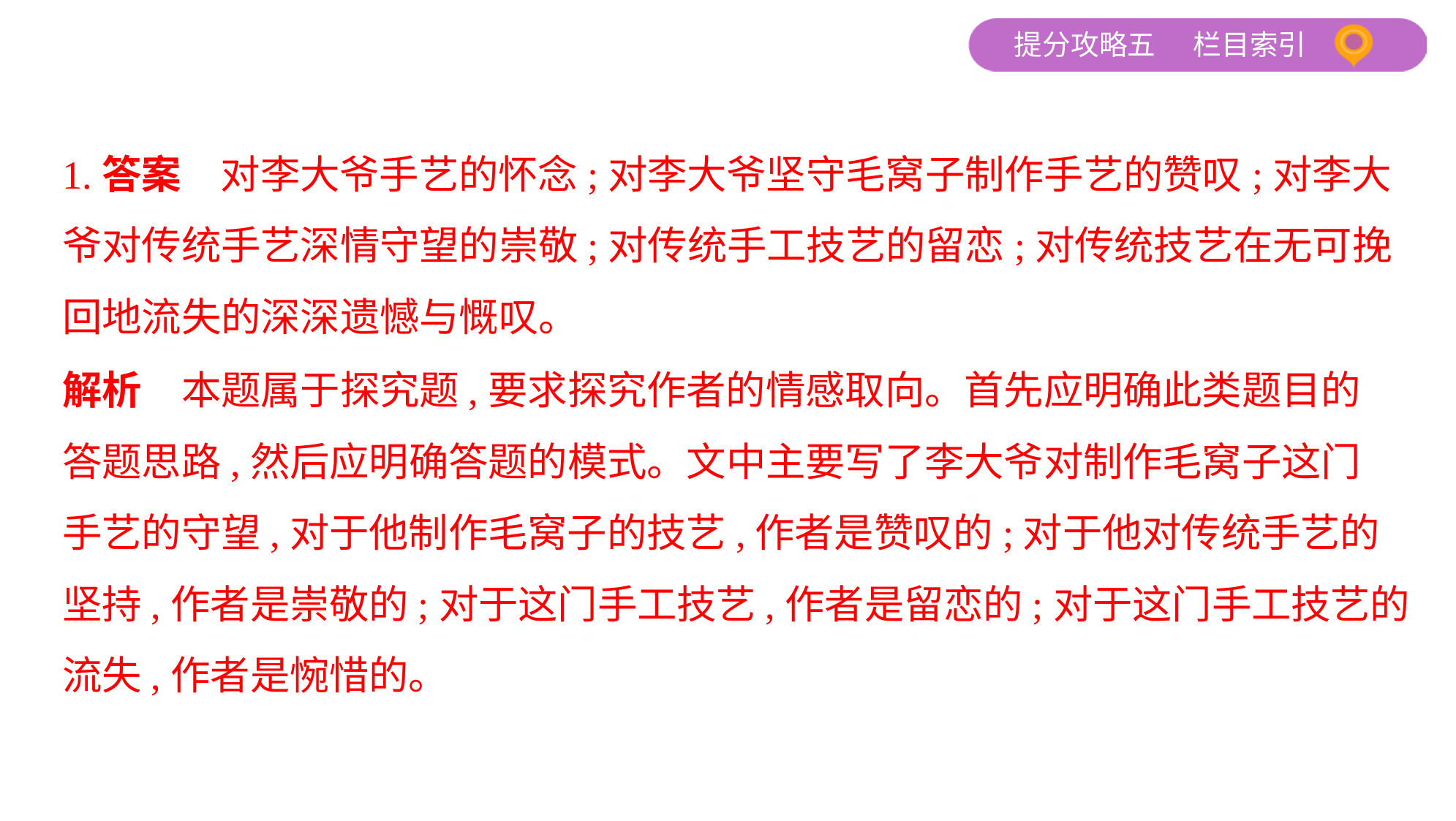

1.答案　对李大爷手艺的怀念;对李大爷坚守毛窝子制作手艺的赞叹;对李大
爷对传统手艺深情守望的崇敬;对传统手工技艺的留恋;对传统技艺在无可挽
回地流失的深深遗憾与慨叹。
解析　本题属于探究题,要求探究作者的情感取向。首先应明确此类题目的
答题思路,然后应明确答题的模式。文中主要写了李大爷对制作毛窝子这门
手艺的守望,对于他制作毛窝子的技艺,作者是赞叹的;对于他对传统手艺的
坚持,作者是崇敬的;对于这门手工技艺,作者是留恋的;对于这门手工技艺的
流失,作者是惋惜的。